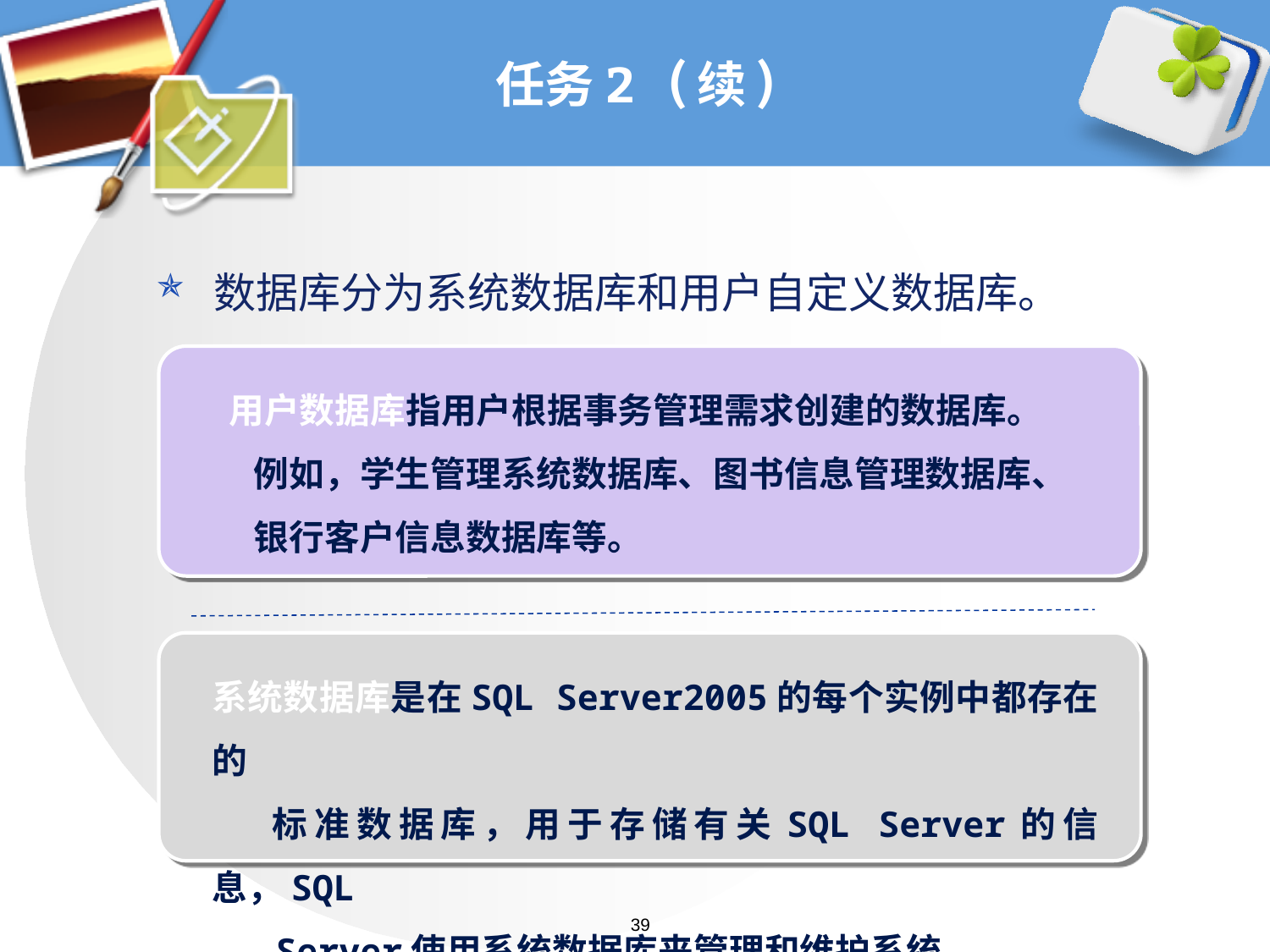

# 任务2    (续)
数据库分为系统数据库和用户自定义数据库。

用户数据库指用户根据事务管理需求创建的数据库。
  例如，学生管理系统数据库、图书信息管理数据库、
  银行客户信息数据库等。

系统数据库是在SQL Server2005的每个实例中都存在的
   标准数据库，用于存储有关SQL Server的信息，SQL
   Server使用系统数据库来管理和维护系统。
39